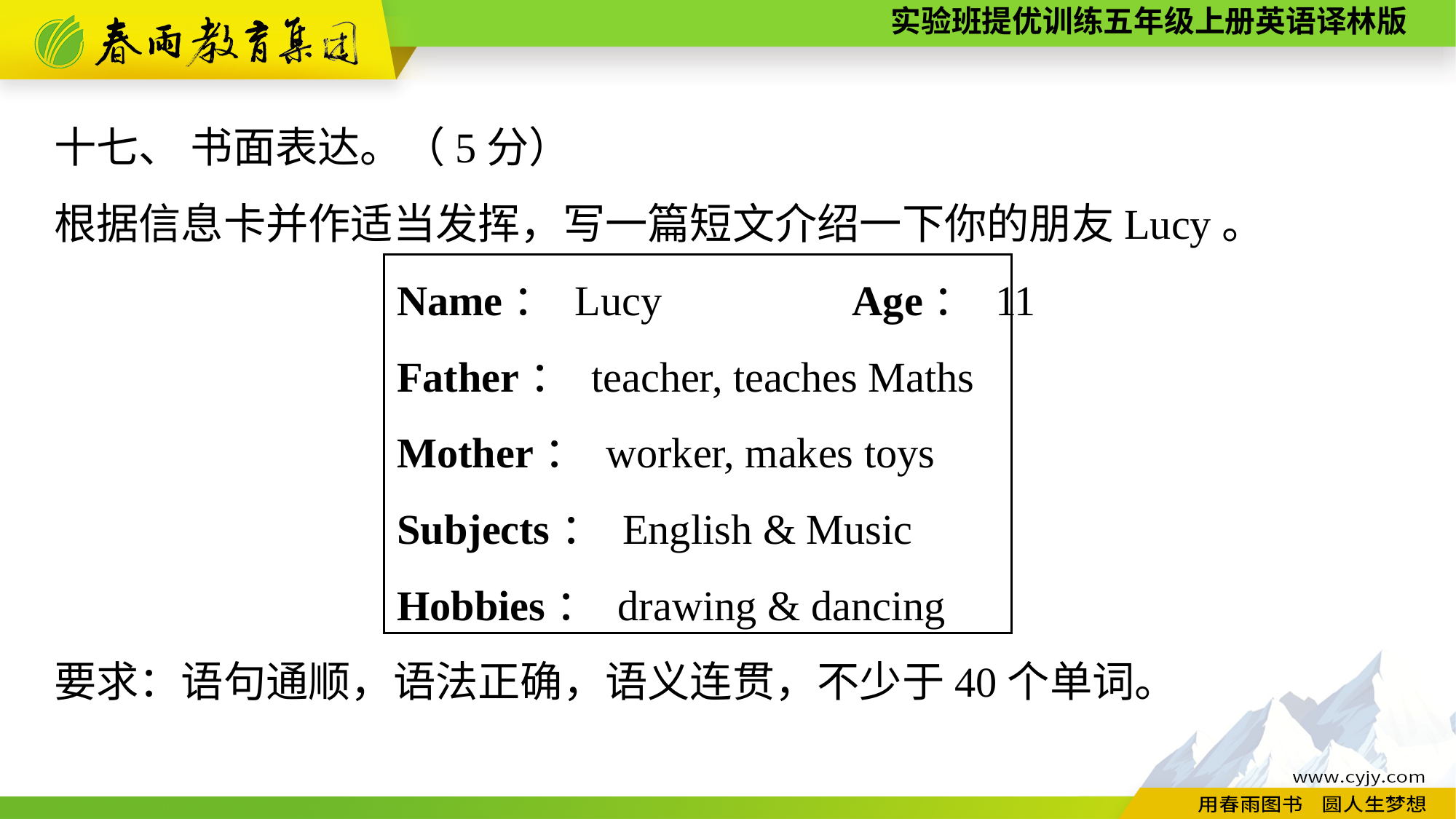

十七、 书面表达。（5分）
根据信息卡并作适当发挥，写一篇短文介绍一下你的朋友Lucy。
Name： Lucy　　　　Age： 11
Father： teacher, teaches Maths
Mother： worker, makes toys
Subjects： English & Music
Hobbies： drawing & dancing
要求：语句通顺，语法正确，语义连贯，不少于40个单词。